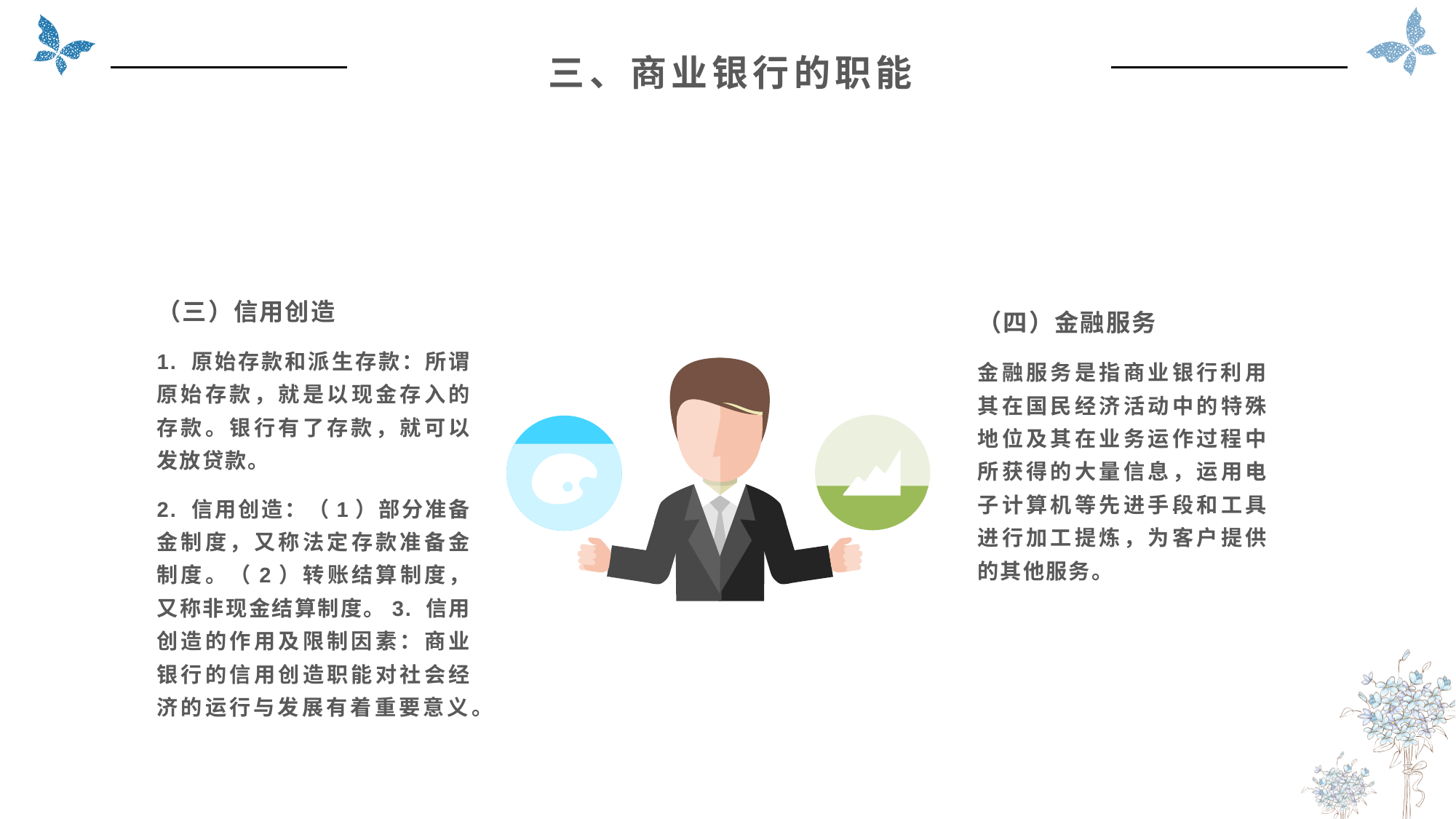

三、商业银行的职能
（三）信用创造
1. 原始存款和派生存款：所谓原始存款，就是以现金存入的存款。银行有了存款，就可以发放贷款。
2. 信用创造：（1）部分准备金制度，又称法定存款准备金制度。（2）转账结算制度，又称非现金结算制度。3. 信用创造的作用及限制因素：商业银行的信用创造职能对社会经济的运行与发展有着重要意义。
（四）金融服务
金融服务是指商业银行利用其在国民经济活动中的特殊地位及其在业务运作过程中所获得的大量信息，运用电子计算机等先进手段和工具进行加工提炼，为客户提供的其他服务。